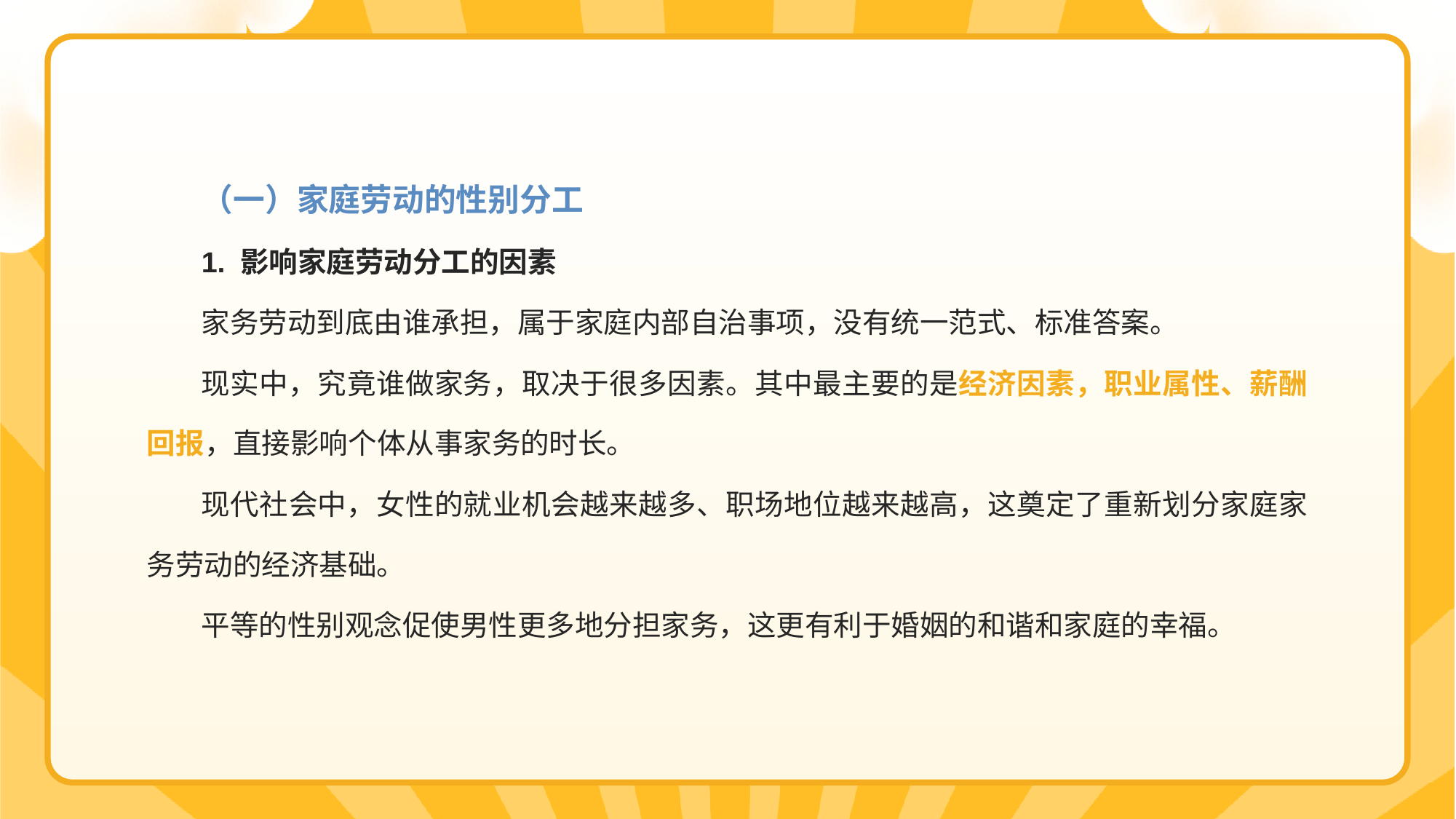

（一）家庭劳动的性别分工
1. 影响家庭劳动分工的因素
家务劳动到底由谁承担，属于家庭内部自治事项，没有统一范式、标准答案。
现实中，究竟谁做家务，取决于很多因素。其中最主要的是经济因素，职业属性、薪酬回报，直接影响个体从事家务的时长。
现代社会中，女性的就业机会越来越多、职场地位越来越高，这奠定了重新划分家庭家务劳动的经济基础。
平等的性别观念促使男性更多地分担家务，这更有利于婚姻的和谐和家庭的幸福。